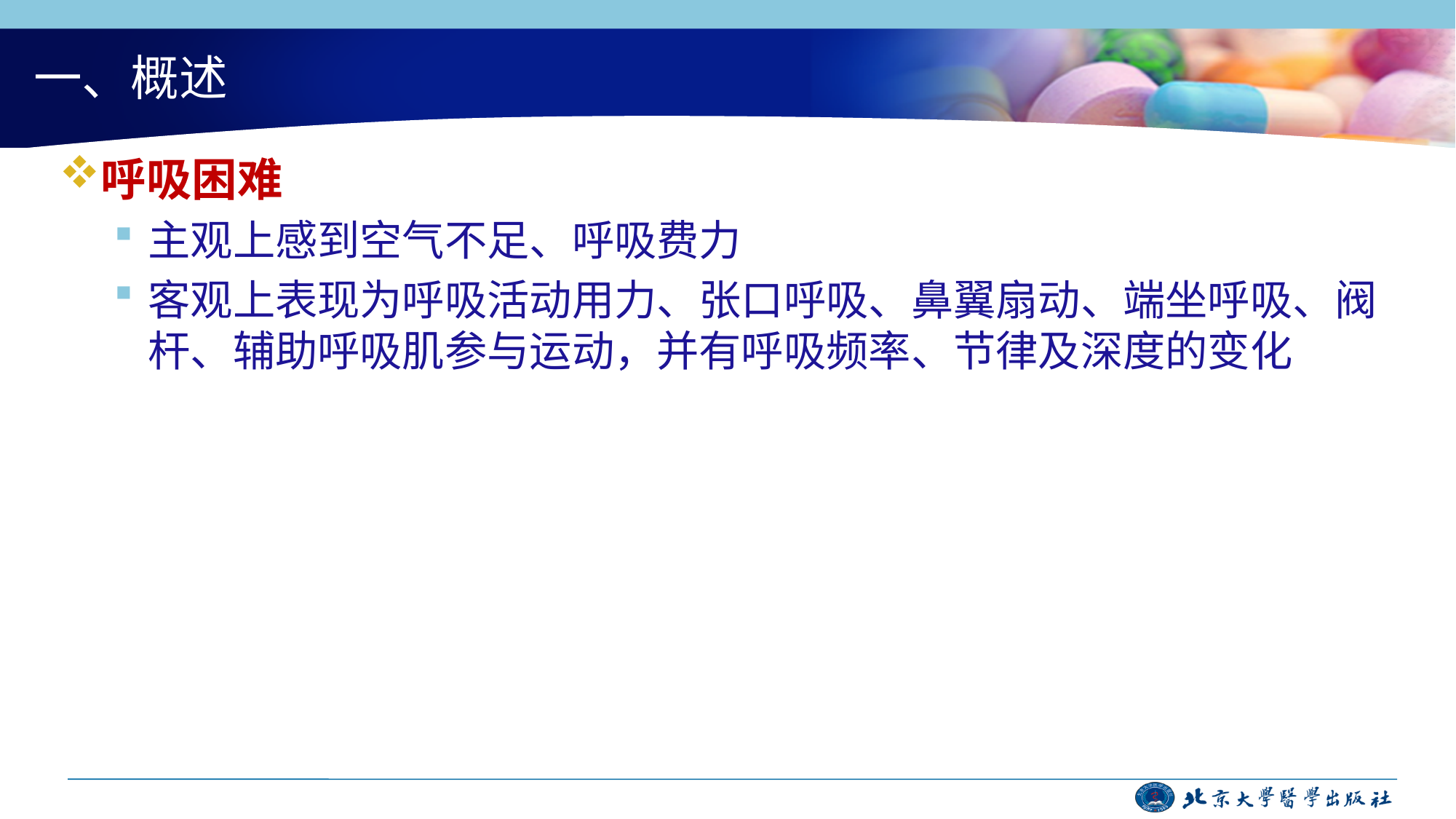

# 一、概述
呼吸困难
主观上感到空气不足、呼吸费力
客观上表现为呼吸活动用力、张口呼吸、鼻翼扇动、端坐呼吸、阀杆、辅助呼吸肌参与运动，并有呼吸频率、节律及深度的变化